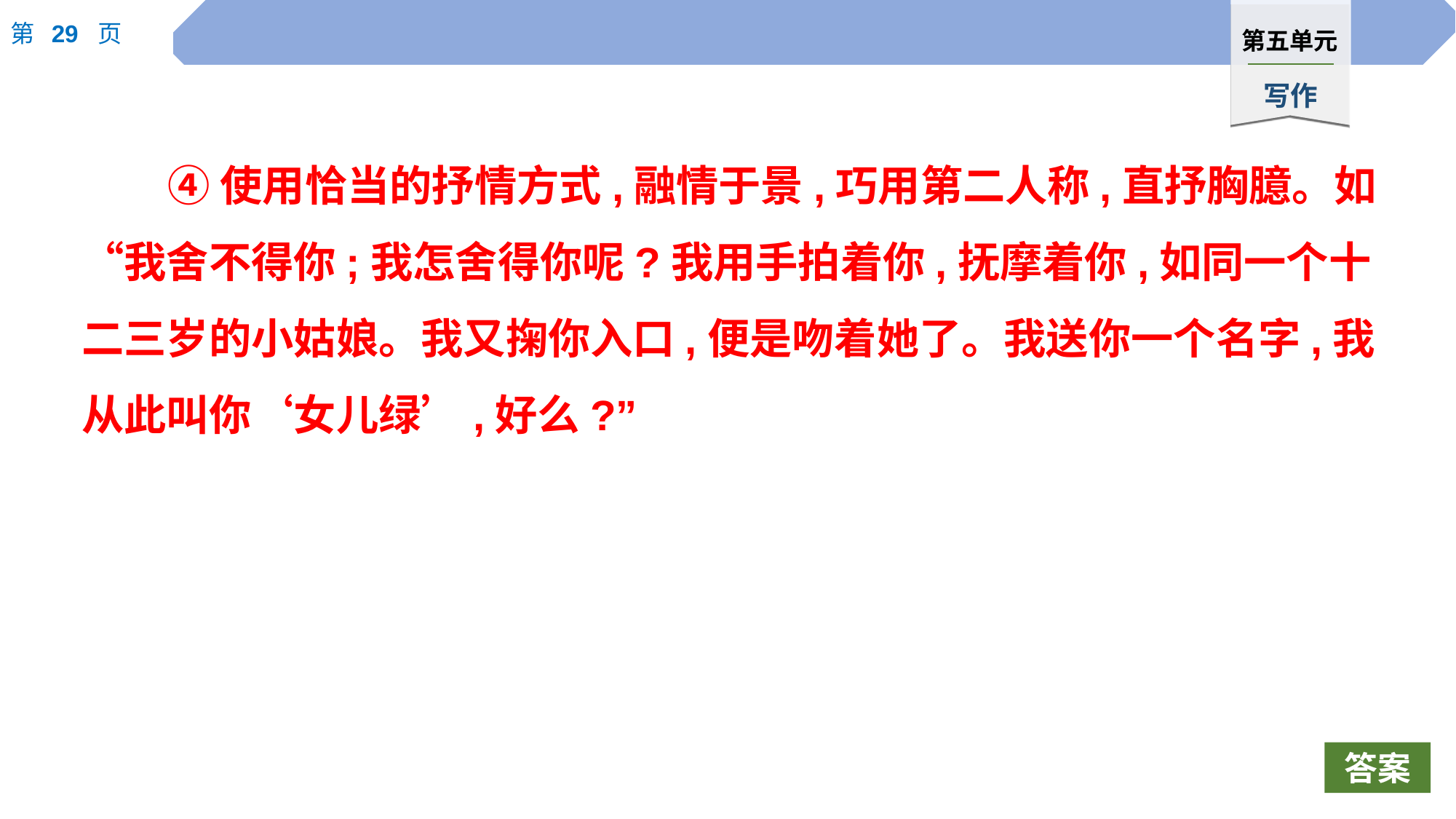

④使用恰当的抒情方式,融情于景,巧用第二人称,直抒胸臆。如“我舍不得你;我怎舍得你呢?我用手拍着你,抚摩着你,如同一个十二三岁的小姑娘。我又掬你入口,便是吻着她了。我送你一个名字,我从此叫你‘女儿绿’,好么?”
答案